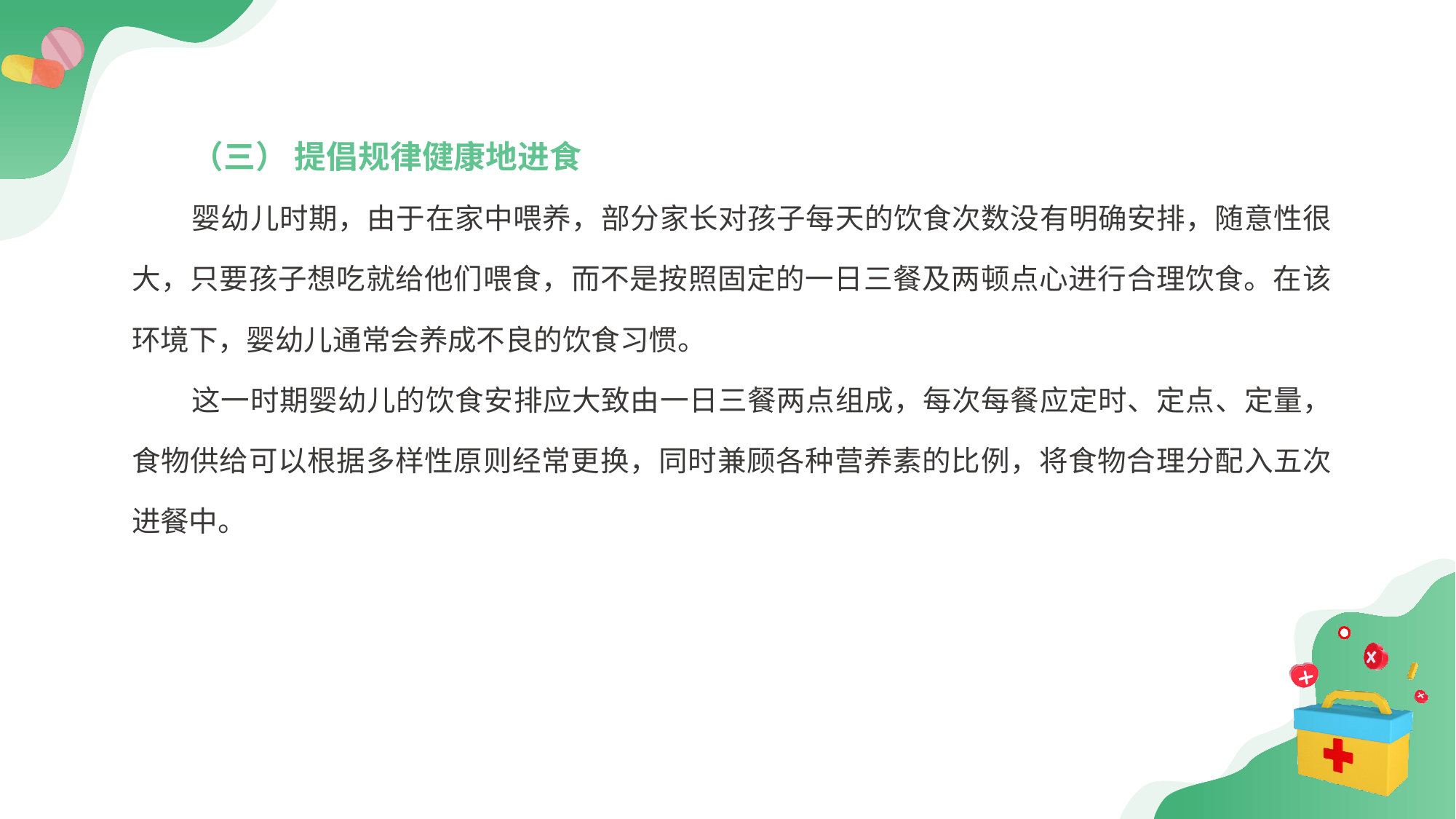

（三） 提倡规律健康地进食
婴幼儿时期，由于在家中喂养，部分家长对孩子每天的饮食次数没有明确安排，随意性很大，只要孩子想吃就给他们喂食，而不是按照固定的一日三餐及两顿点心进行合理饮食。在该环境下，婴幼儿通常会养成不良的饮食习惯。
这一时期婴幼儿的饮食安排应大致由一日三餐两点组成，每次每餐应定时、定点、定量，食物供给可以根据多样性原则经常更换，同时兼顾各种营养素的比例，将食物合理分配入五次进餐中。